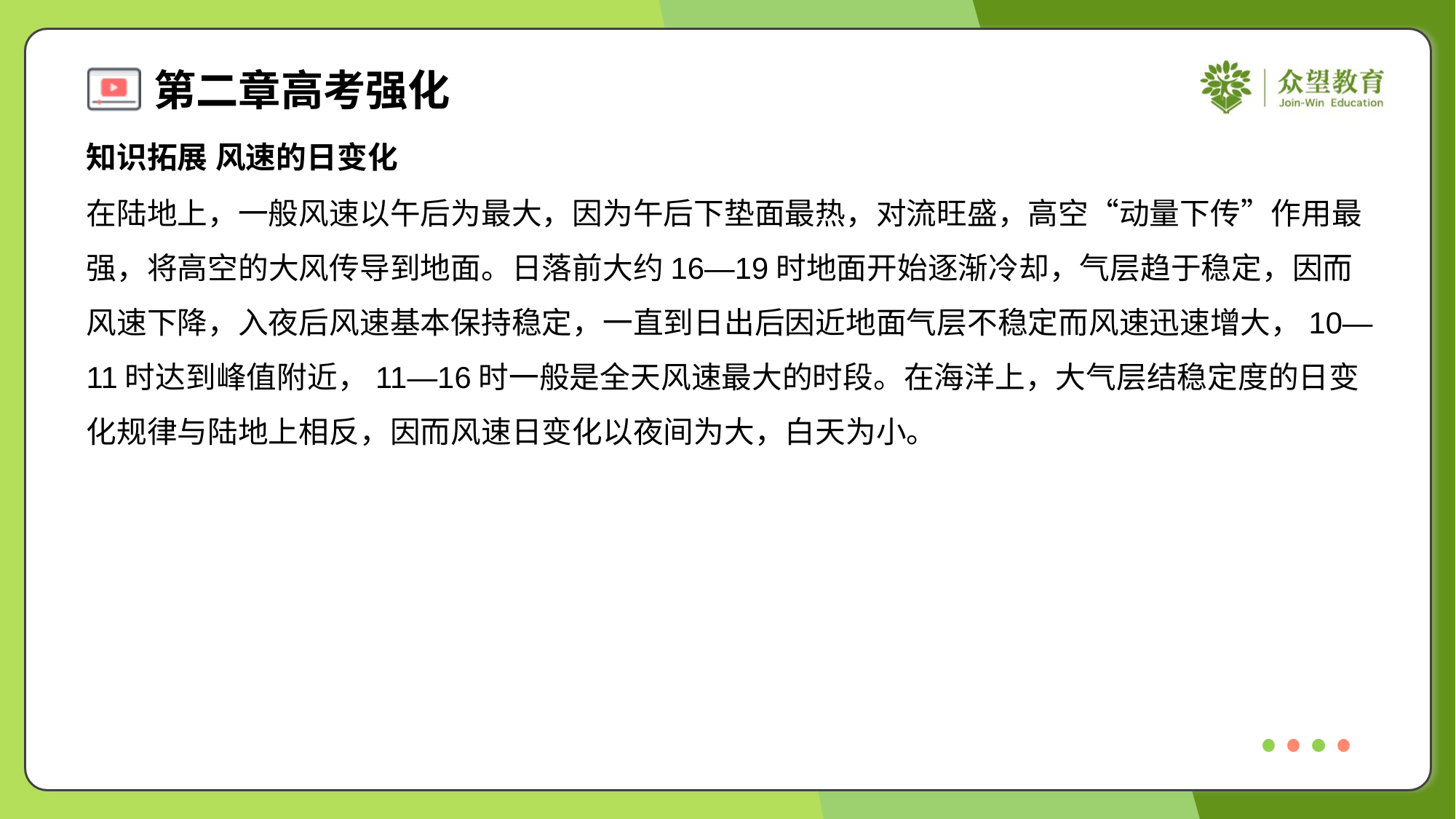

知识拓展 风速的日变化
在陆地上，一般风速以午后为最大，因为午后下垫面最热，对流旺盛，高空“动量下传”作用最
强，将高空的大风传导到地面。日落前大约16—19时地面开始逐渐冷却，气层趋于稳定，因而
风速下降，入夜后风速基本保持稳定，一直到日出后因近地面气层不稳定而风速迅速增大，10—
11时达到峰值附近，11—16时一般是全天风速最大的时段。在海洋上，大气层结稳定度的日变
化规律与陆地上相反，因而风速日变化以夜间为大，白天为小。